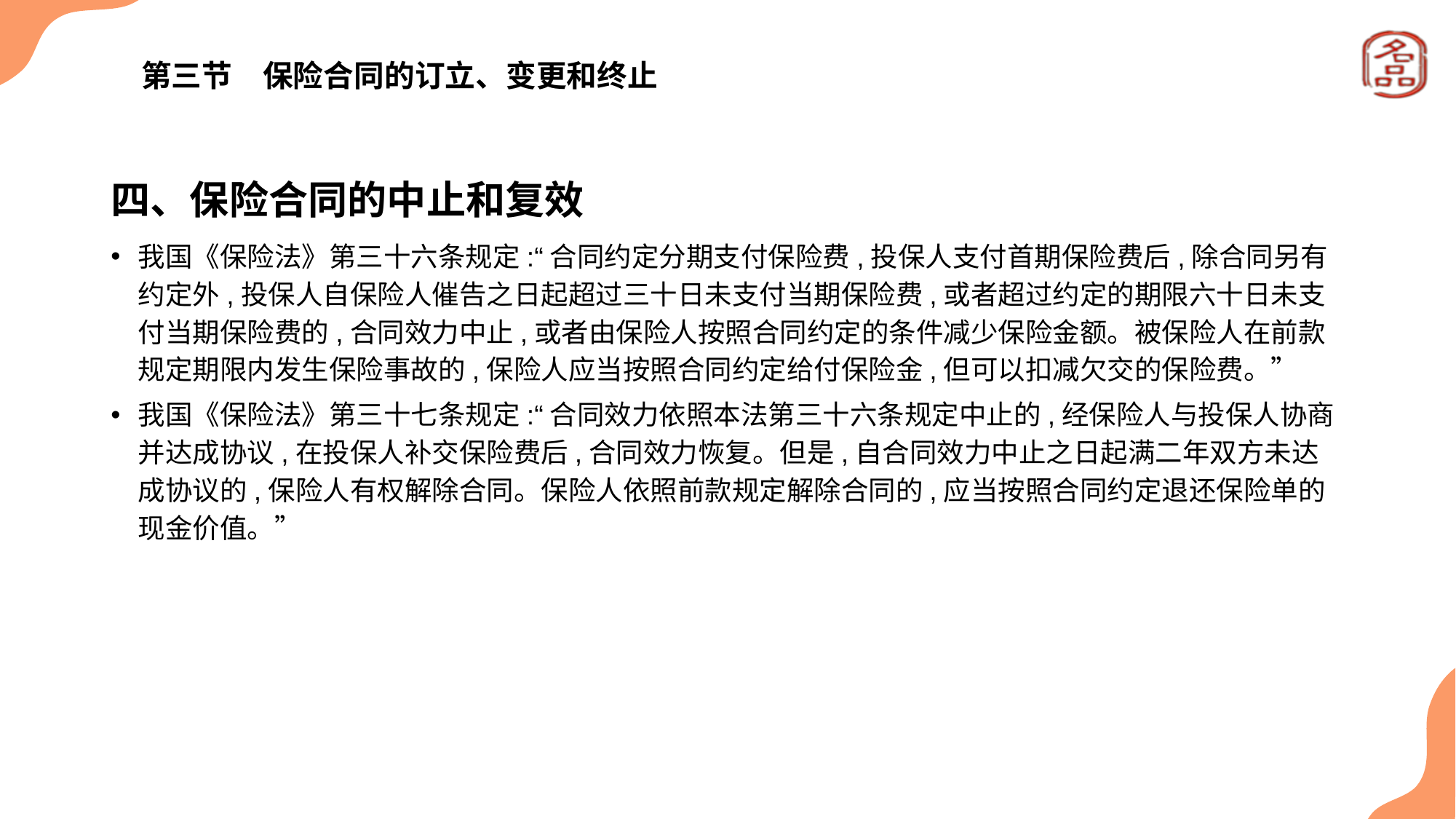

# 第三节　保险合同的订立、变更和终止
四、保险合同的中止和复效
我国《保险法》第三十六条规定:“合同约定分期支付保险费,投保人支付首期保险费后,除合同另有约定外,投保人自保险人催告之日起超过三十日未支付当期保险费,或者超过约定的期限六十日未支付当期保险费的,合同效力中止,或者由保险人按照合同约定的条件减少保险金额。被保险人在前款规定期限内发生保险事故的,保险人应当按照合同约定给付保险金,但可以扣减欠交的保险费。”
我国《保险法》第三十七条规定:“合同效力依照本法第三十六条规定中止的,经保险人与投保人协商并达成协议,在投保人补交保险费后,合同效力恢复。但是,自合同效力中止之日起满二年双方未达成协议的,保险人有权解除合同。保险人依照前款规定解除合同的,应当按照合同约定退还保险单的现金价值。”